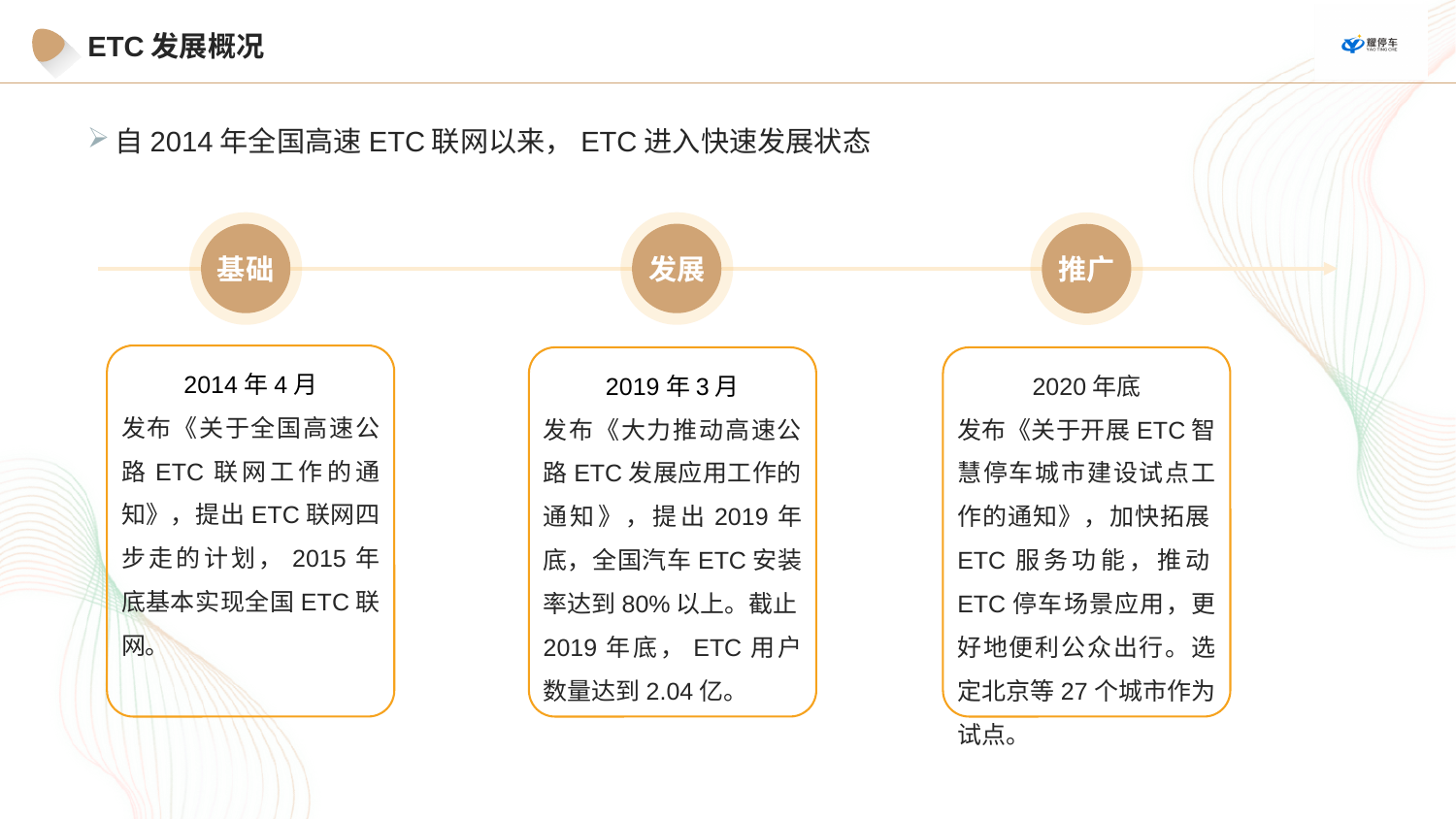

ETC发展概况
自2014年全国高速ETC联网以来，ETC进入快速发展状态

基础

发展

推广

2014年4月
发布《关于全国高速公路ETC联网工作的通知》，提出ETC联网四步走的计划，2015年底基本实现全国ETC联网。

2019年3月
发布《大力推动高速公路ETC发展应用工作的通知》，提出2019年底，全国汽车ETC安装率达到80%以上。截止2019年底，ETC用户数量达到2.04亿。
2020年底
发布《关于开展ETC智慧停车城市建设试点工作的通知》，加快拓展ETC服务功能，推动ETC停车场景应用，更好地便利公众出行。选定北京等27个城市作为试点。